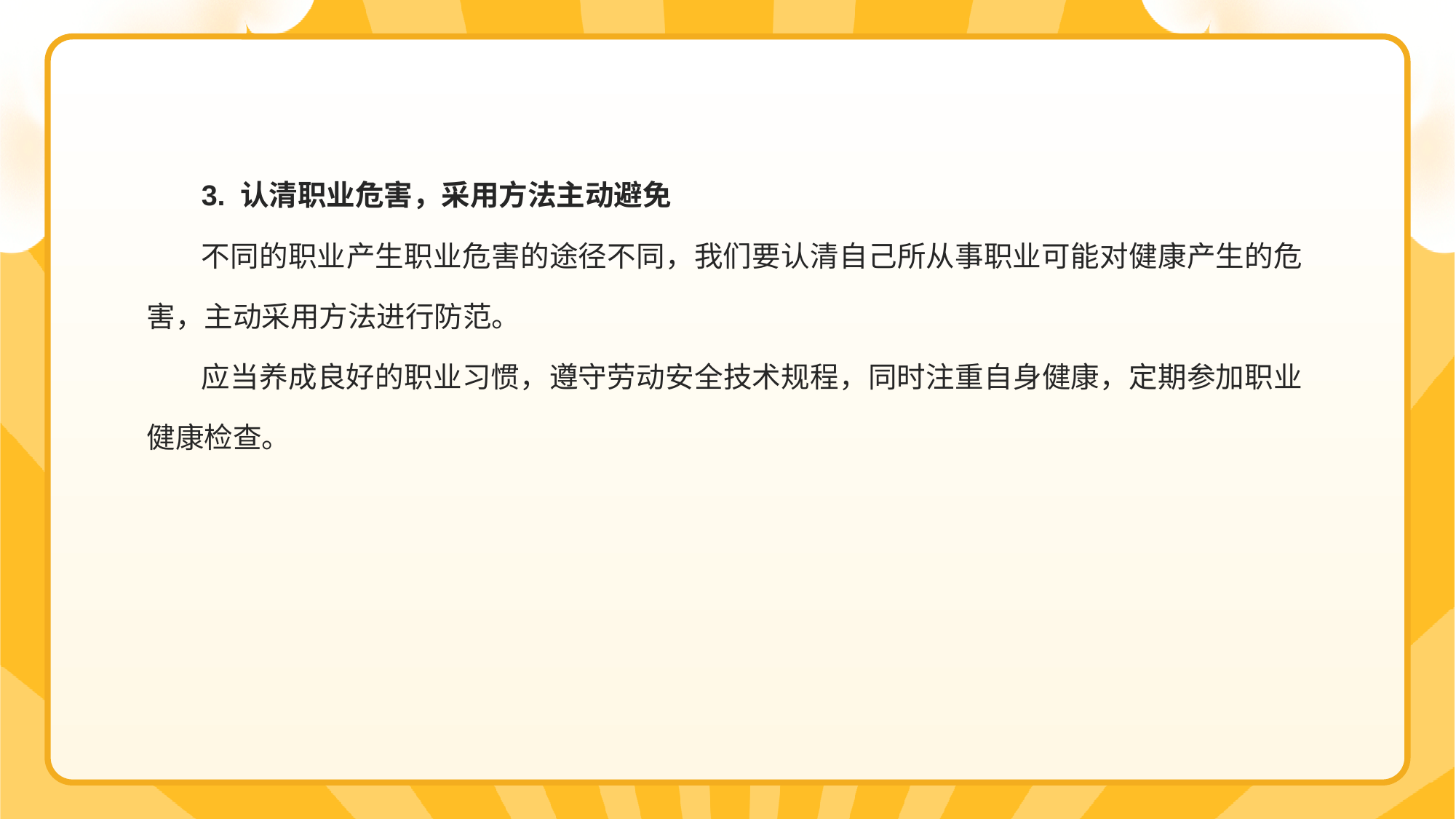

3. 认清职业危害，采用方法主动避免
不同的职业产生职业危害的途径不同，我们要认清自己所从事职业可能对健康产生的危害，主动采用方法进行防范。
应当养成良好的职业习惯，遵守劳动安全技术规程，同时注重自身健康，定期参加职业健康检查。